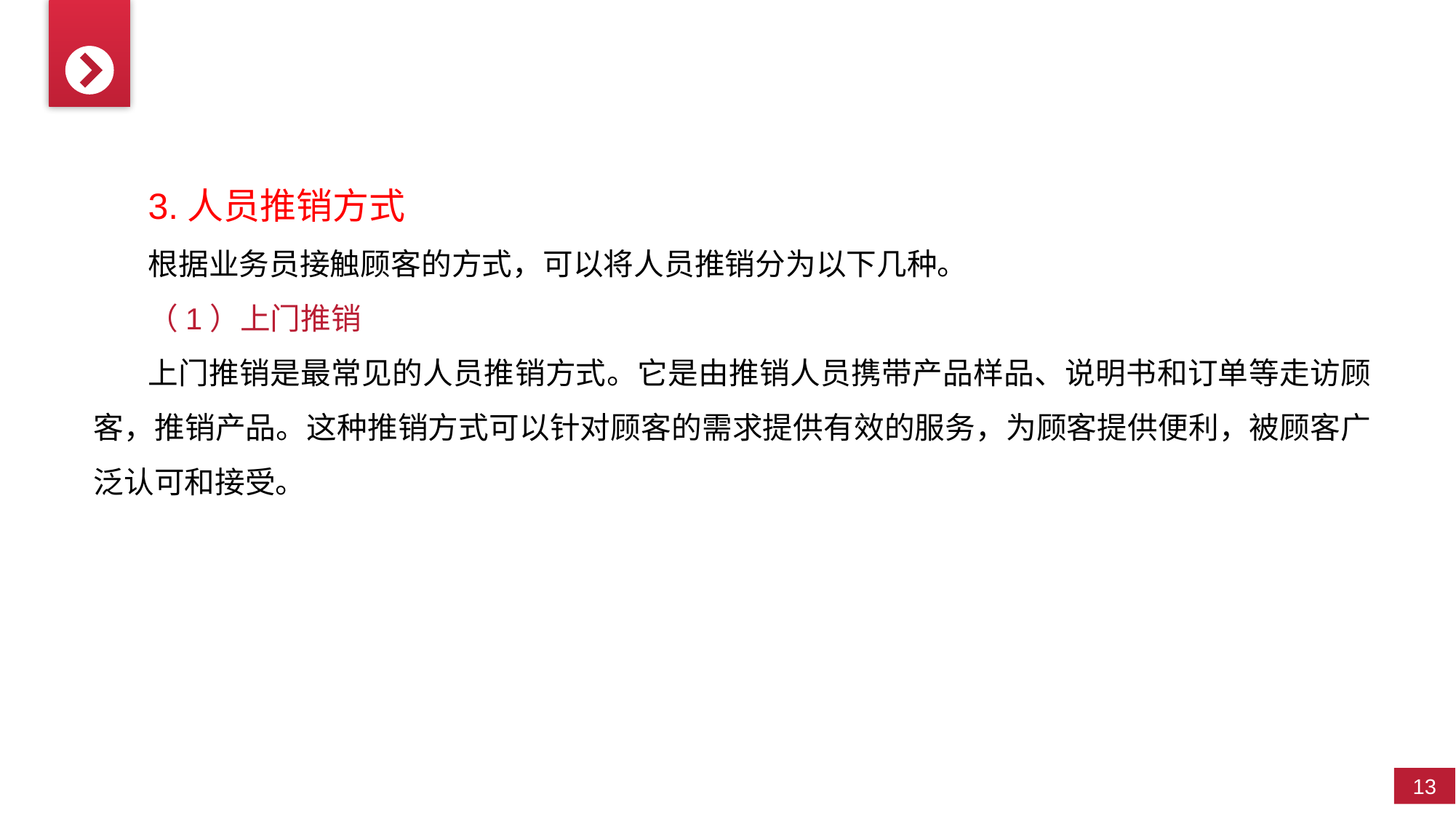

3.人员推销方式
根据业务员接触顾客的方式，可以将人员推销分为以下几种。
（1）上门推销
上门推销是最常见的人员推销方式。它是由推销人员携带产品样品、说明书和订单等走访顾客，推销产品。这种推销方式可以针对顾客的需求提供有效的服务，为顾客提供便利，被顾客广泛认可和接受。